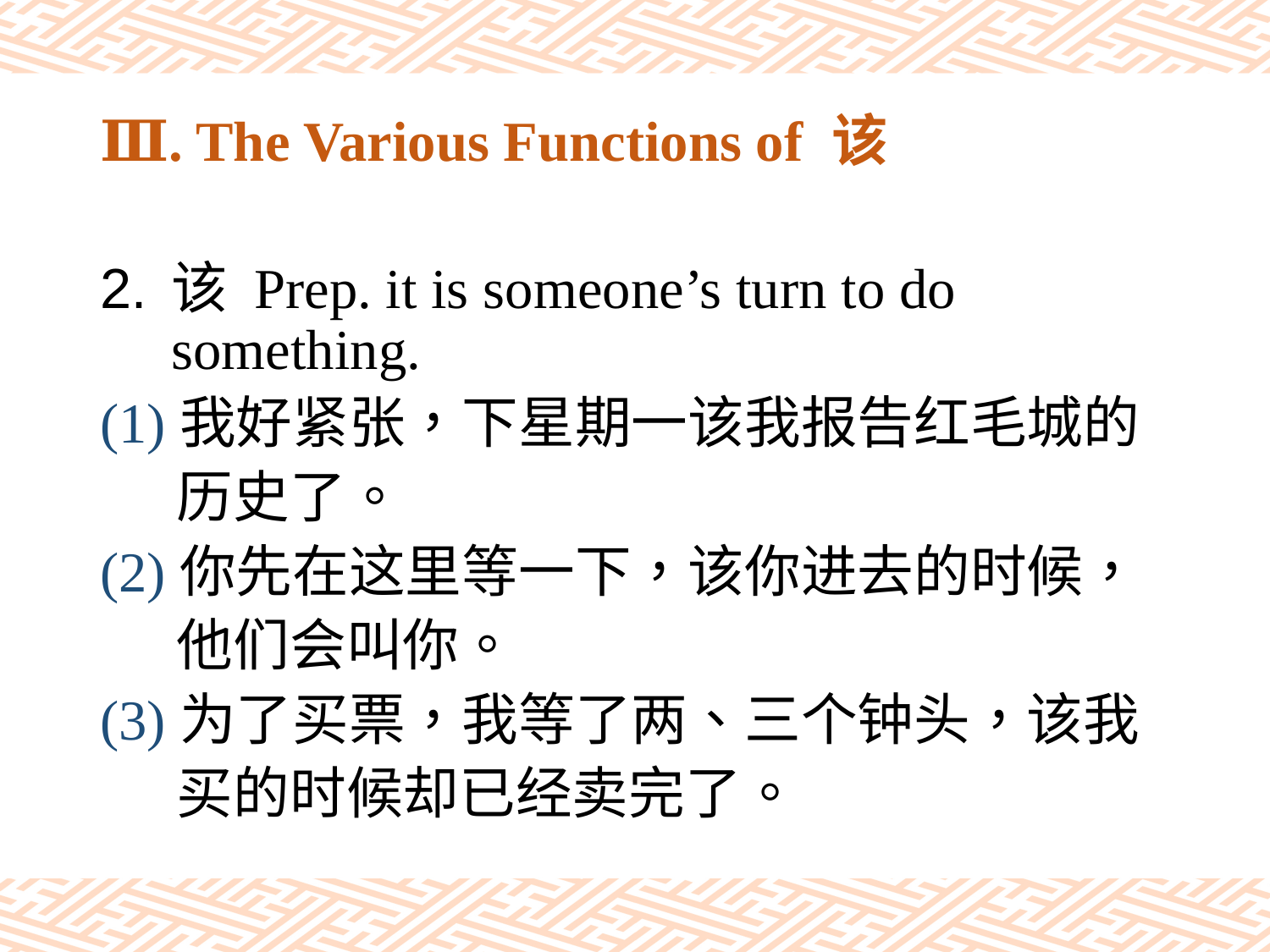

# Ⅲ. The Various Functions of 该
该 Prep. it is someone’s turn to do something.
(1)我好紧张，下星期一该我报告红毛城的
     历史了。
(2)你先在这里等一下，该你进去的时候，
     他们会叫你。
(3)为了买票，我等了两、三个钟头，该我
     买的时候却已经卖完了。